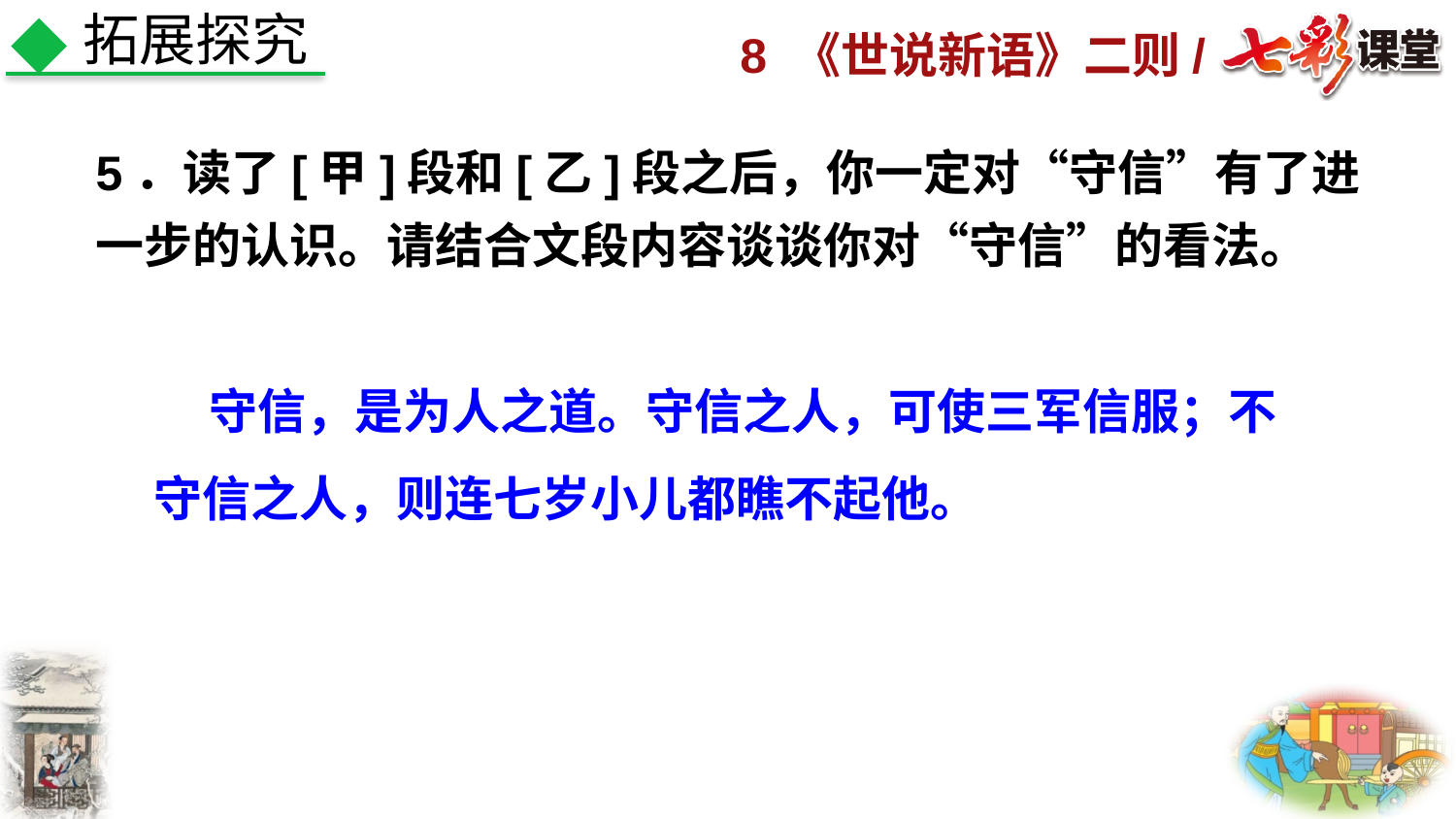

拓展探究

5．读了[甲]段和[乙]段之后，你一定对“守信”有了进一步的认识。请结合文段内容谈谈你对“守信”的看法。
    守信，是为人之道。守信之人，可使三军信服；不守信之人，则连七岁小儿都瞧不起他。